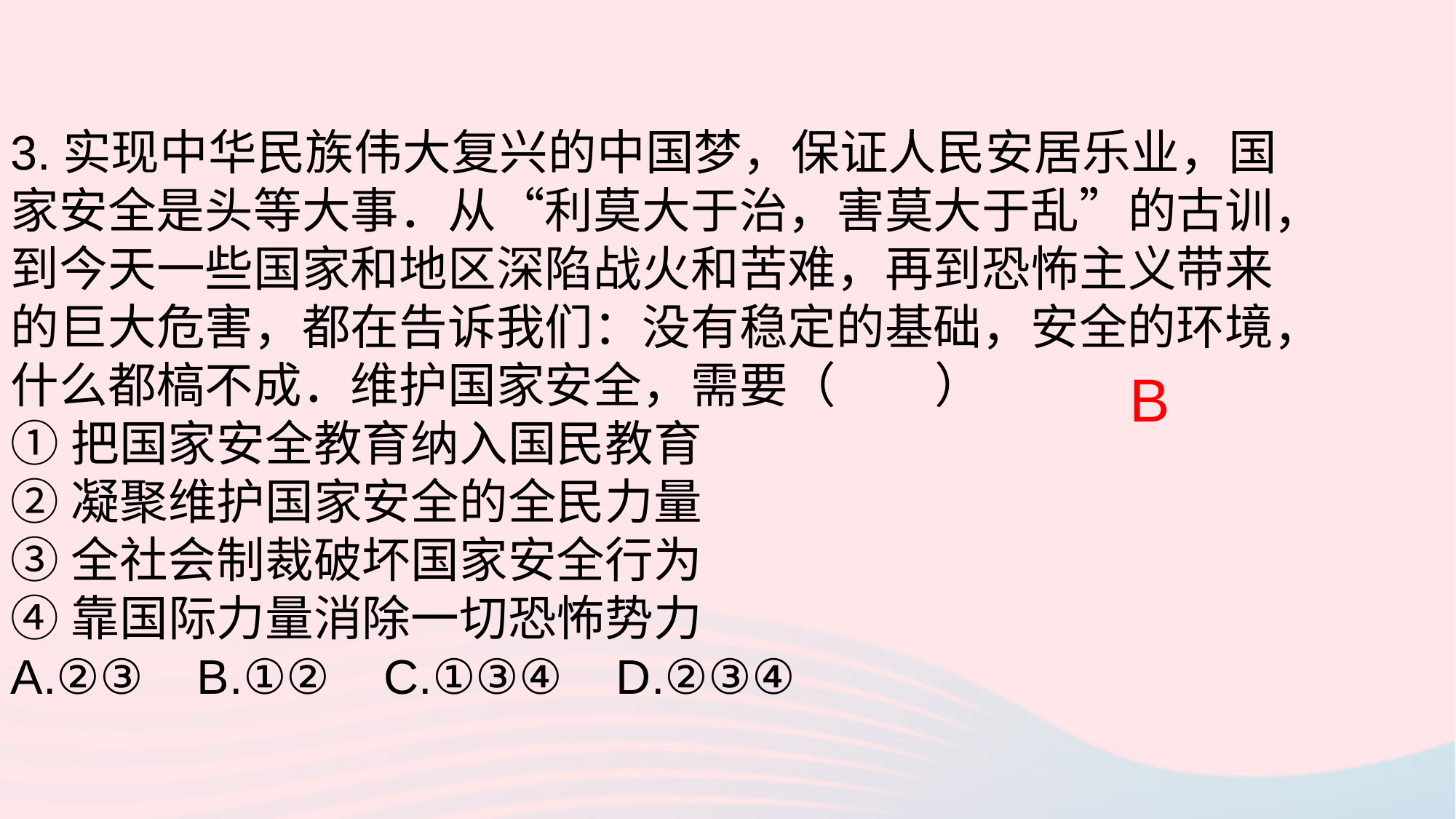

3.实现中华民族伟大复兴的中国梦，保证人民安居乐业，国家安全是头等大事．从“利莫大于治，害莫大于乱”的古训，到今天一些国家和地区深陷战火和苦难，再到恐怖主义带来的巨大危害，都在告诉我们：没有稳定的基础，安全的环境，什么都槁不成．维护国家安全，需要（         ）
①把国家安全教育纳入国民教育
②凝聚维护国家安全的全民力量
③全社会制裁破坏国家安全行为
④靠国际力量消除一切恐怖势力
A.②③    B.①②    C.①③④    D.②③④
B